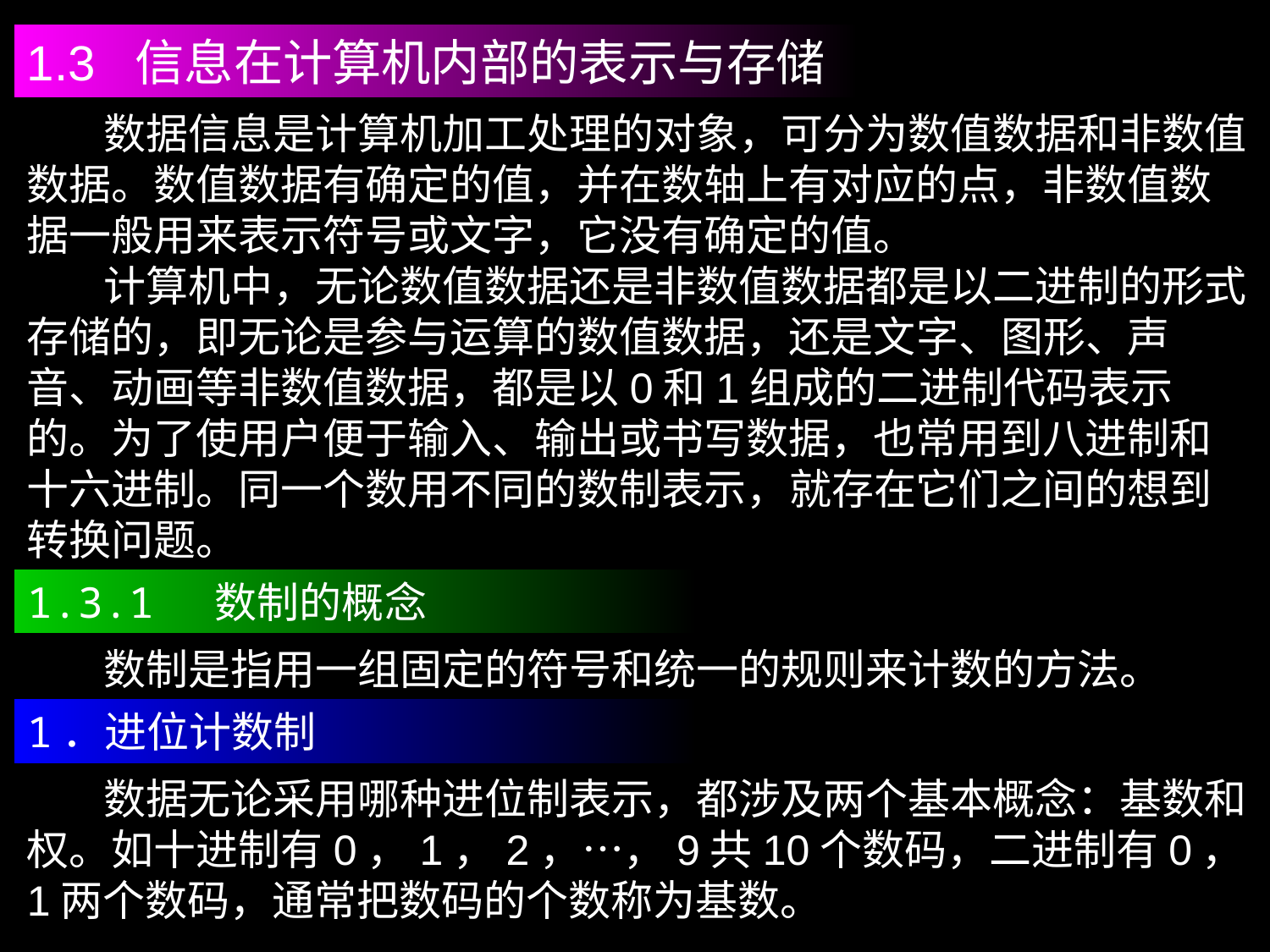

1.3  信息在计算机内部的表示与存储
       数据信息是计算机加工处理的对象，可分为数值数据和非数值数据。数值数据有确定的值，并在数轴上有对应的点，非数值数据一般用来表示符号或文字，它没有确定的值。
       计算机中，无论数值数据还是非数值数据都是以二进制的形式存储的，即无论是参与运算的数值数据，还是文字、图形、声音、动画等非数值数据，都是以0和1组成的二进制代码表示的。为了使用户便于输入、输出或书写数据，也常用到八进制和十六进制。同一个数用不同的数制表示，就存在它们之间的想到转换问题。
1.3.1  数制的概念
       数制是指用一组固定的符号和统一的规则来计数的方法。
1．进位计数制
       数据无论采用哪种进位制表示，都涉及两个基本概念：基数和权。如十进制有0，1，2，…，9共10个数码，二进制有0，1两个数码，通常把数码的个数称为基数。